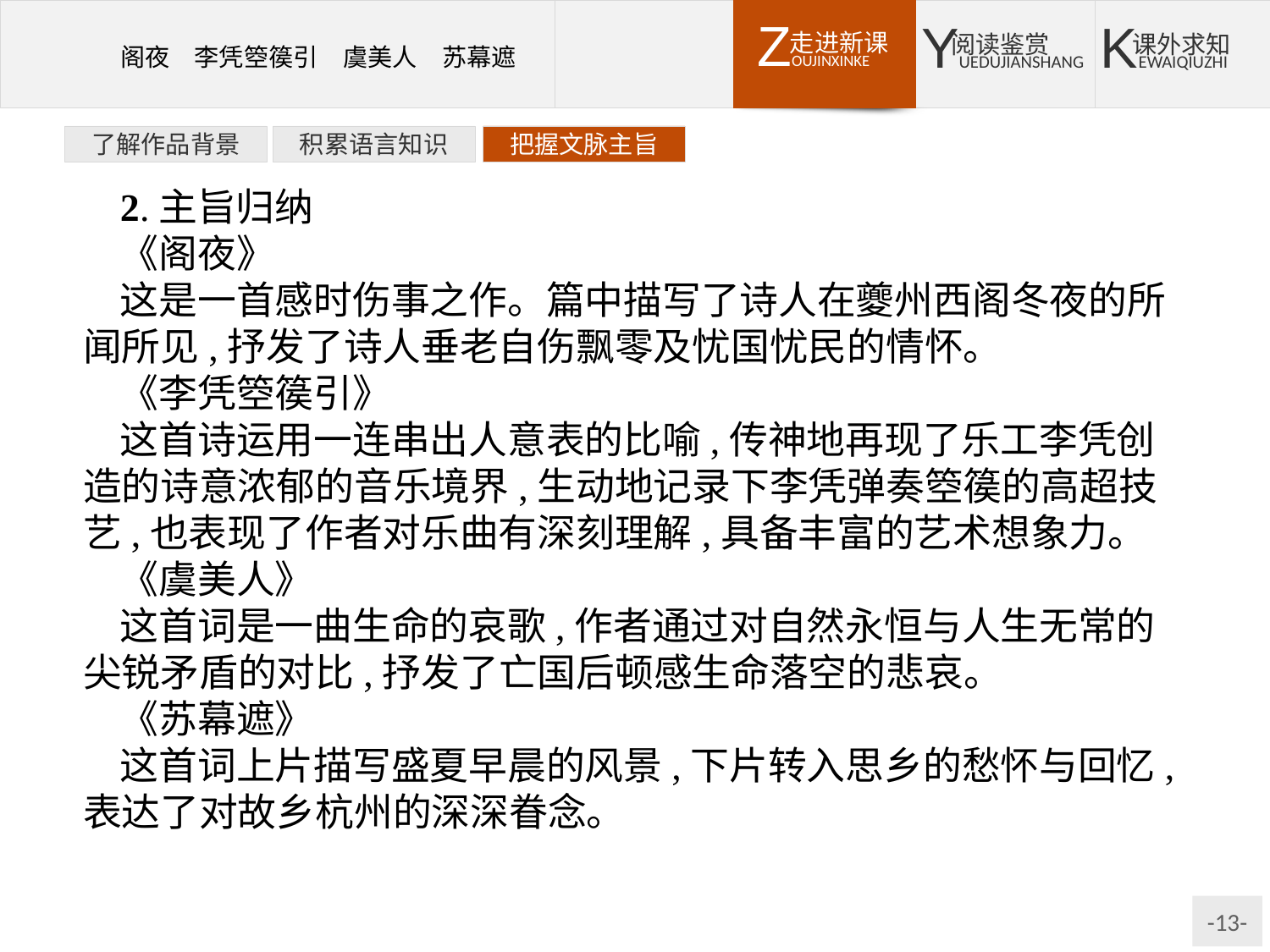

了解作品背景
积累语言知识
把握文脉主旨
2.主旨归纳
《阁夜》
这是一首感时伤事之作。篇中描写了诗人在夔州西阁冬夜的所闻所见,抒发了诗人垂老自伤飘零及忧国忧民的情怀。
《李凭箜篌引》
这首诗运用一连串出人意表的比喻,传神地再现了乐工李凭创造的诗意浓郁的音乐境界,生动地记录下李凭弹奏箜篌的高超技艺,也表现了作者对乐曲有深刻理解,具备丰富的艺术想象力。
《虞美人》
这首词是一曲生命的哀歌,作者通过对自然永恒与人生无常的尖锐矛盾的对比,抒发了亡国后顿感生命落空的悲哀。
《苏幕遮》
这首词上片描写盛夏早晨的风景,下片转入思乡的愁怀与回忆,表达了对故乡杭州的深深眷念。